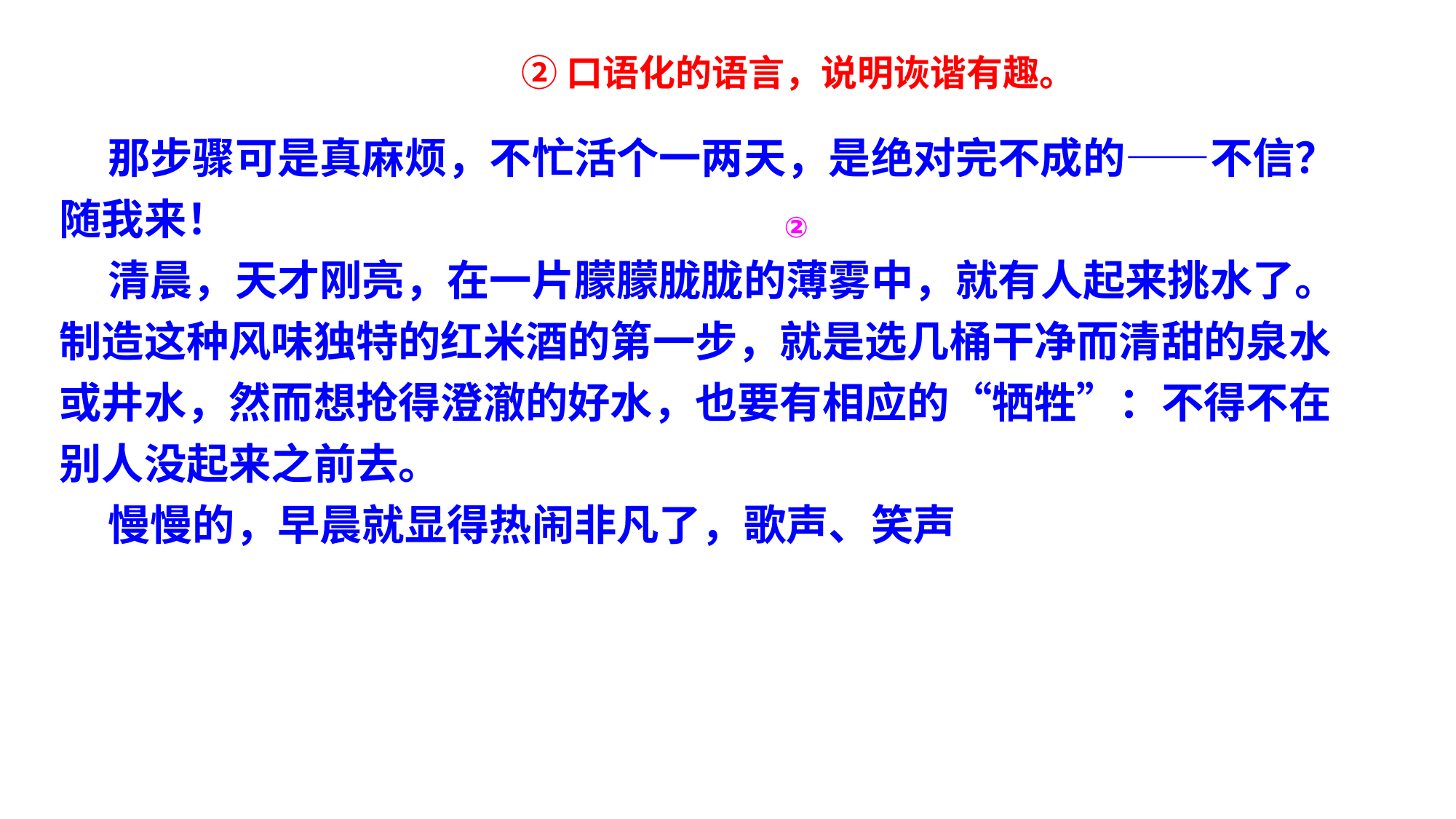

②口语化的语言，说明诙谐有趣。
    那步骤可是真麻烦，不忙活个一两天，是绝对完不成的——不信？随我来！
    清晨，天才刚亮，在一片朦朦胧胧的薄雾中，就有人起来挑水了。制造这种风味独特的红米酒的第一步，就是选几桶干净而清甜的泉水或井水，然而想抢得澄澈的好水，也要有相应的“牺牲”：不得不在别人没起来之前去。
    慢慢的，早晨就显得热闹非凡了，歌声、笑声
②